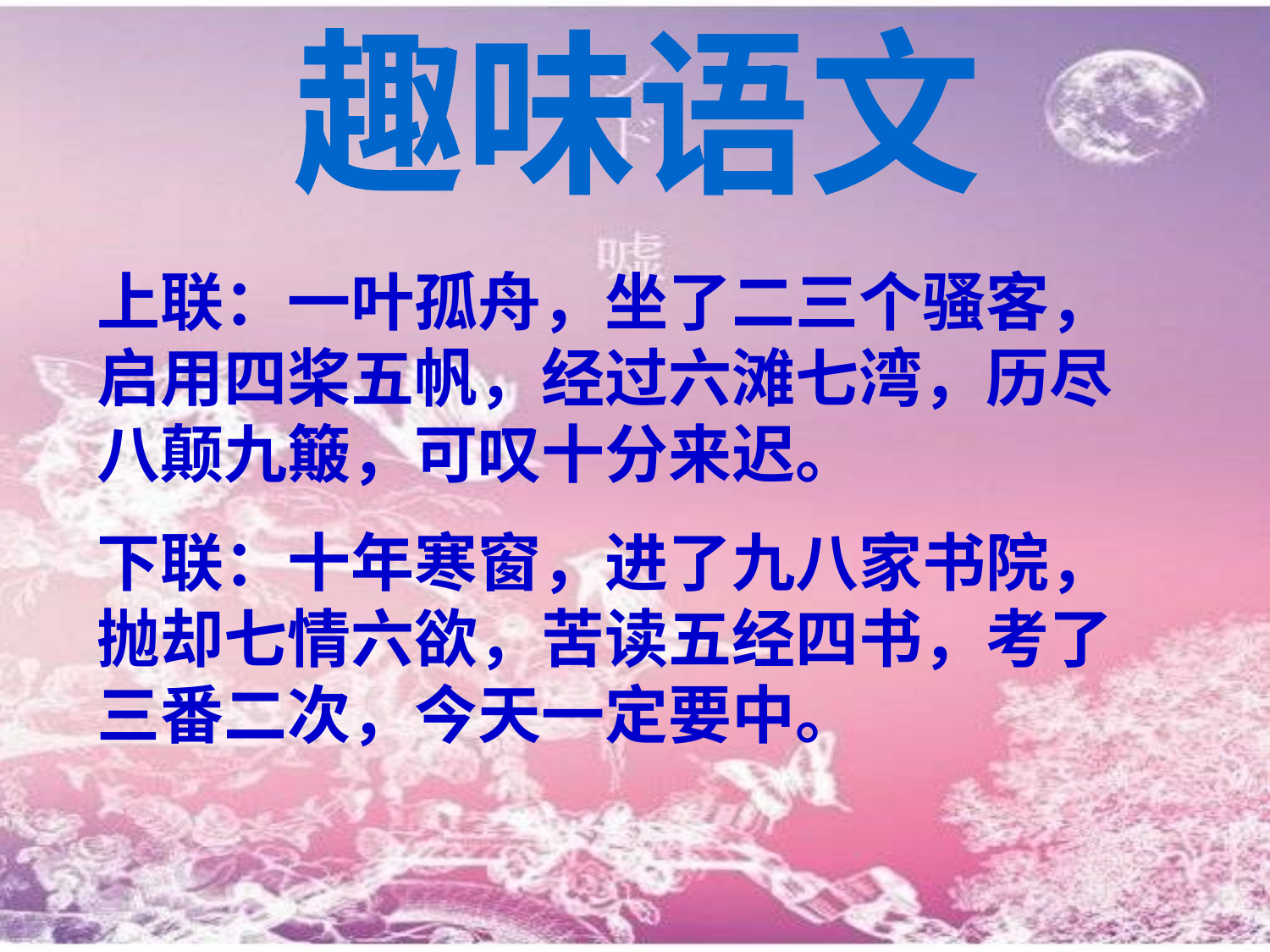

趣味语文
上联：一叶孤舟，坐了二三个骚客，启用四桨五帆，经过六滩七湾，历尽八颠九簸，可叹十分来迟。
下联：十年寒窗，进了九八家书院，抛却七情六欲，苦读五经四书，考了三番二次，今天一定要中。